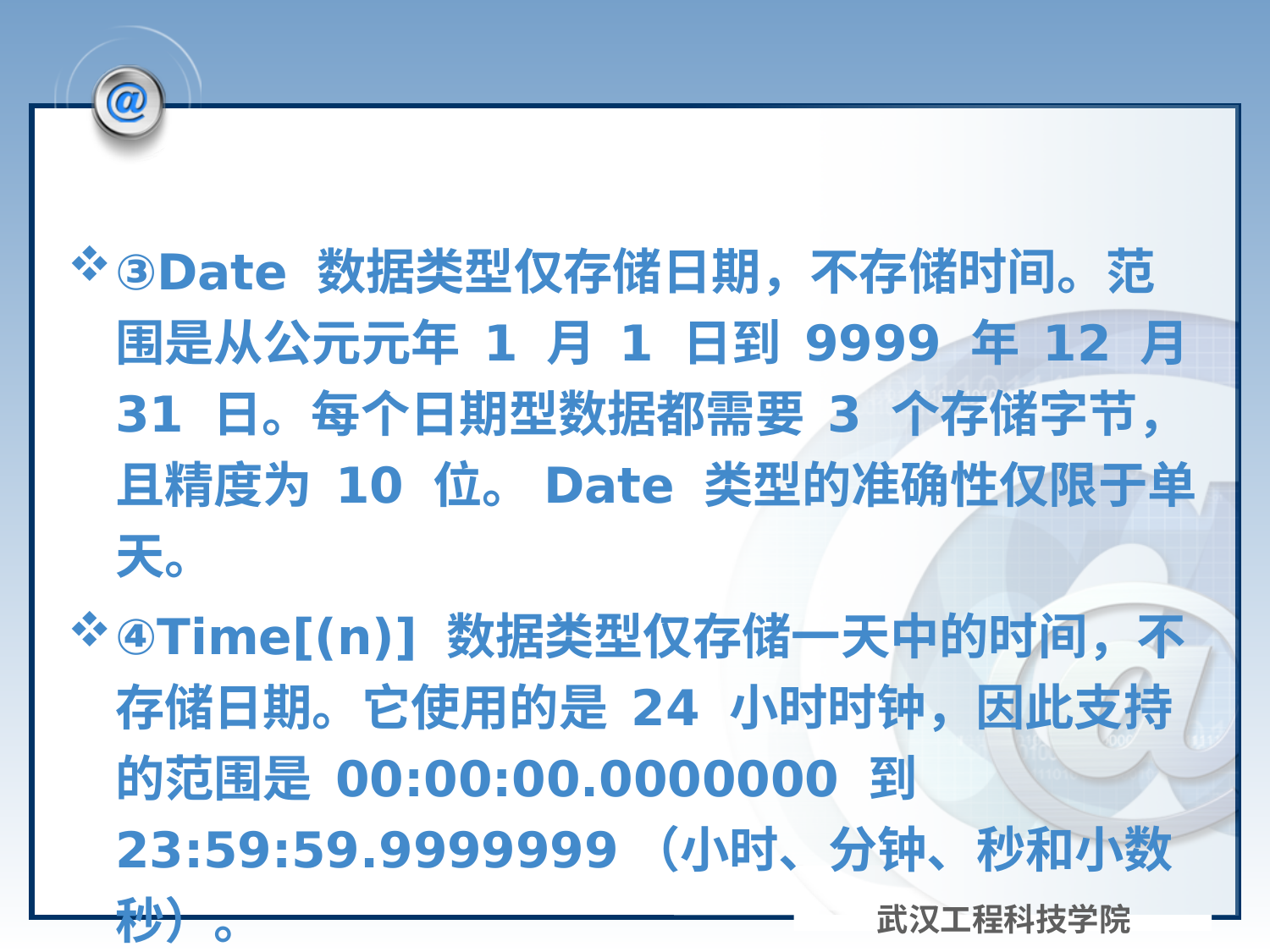

③Date 数据类型仅存储日期，不存储时间。范围是从公元元年 1 月 1 日到 9999 年 12 月 31 日。每个日期型数据都需要 3 个存储字节，且精度为 10 位。Date 类型的准确性仅限于单天。
④Time[(n)] 数据类型仅存储一天中的时间，不存储日期。它使用的是 24 小时时钟，因此支持的范围是 00:00:00.0000000 到 23:59:59.9999999（小时、分钟、秒和小数秒）。
武汉工程科技学院